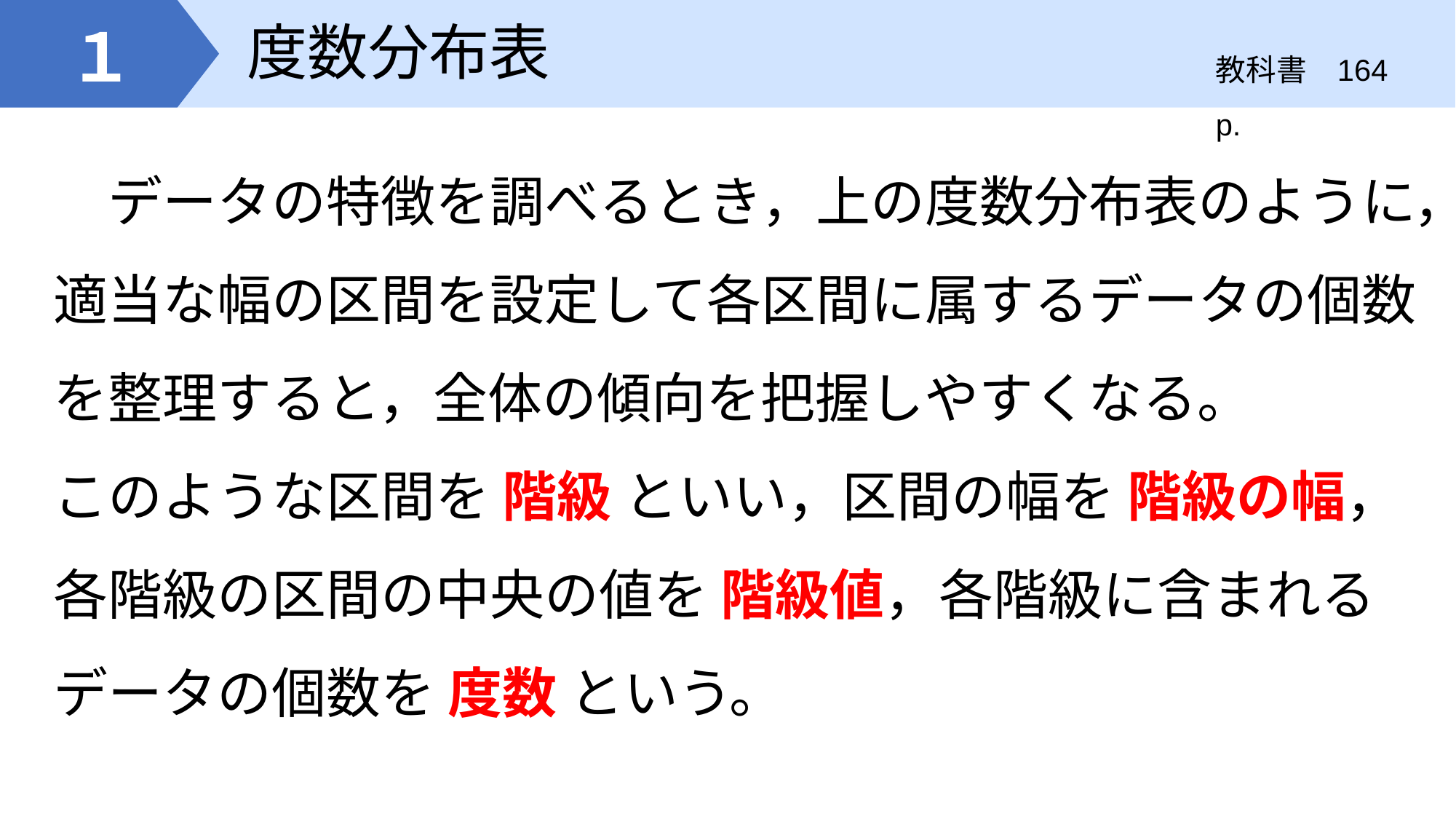

# 度数分布表
１
164
　データの特徴を調べるとき，上の度数分布表のように，適当な幅の区間を設定して各区間に属するデータの個数を整理すると，全体の傾向を把握しやすくなる。
このような区間を 階級 といい，区間の幅を 階級の幅，各階級の区間の中央の値を 階級値，各階級に含まれるデータの個数を 度数 という。